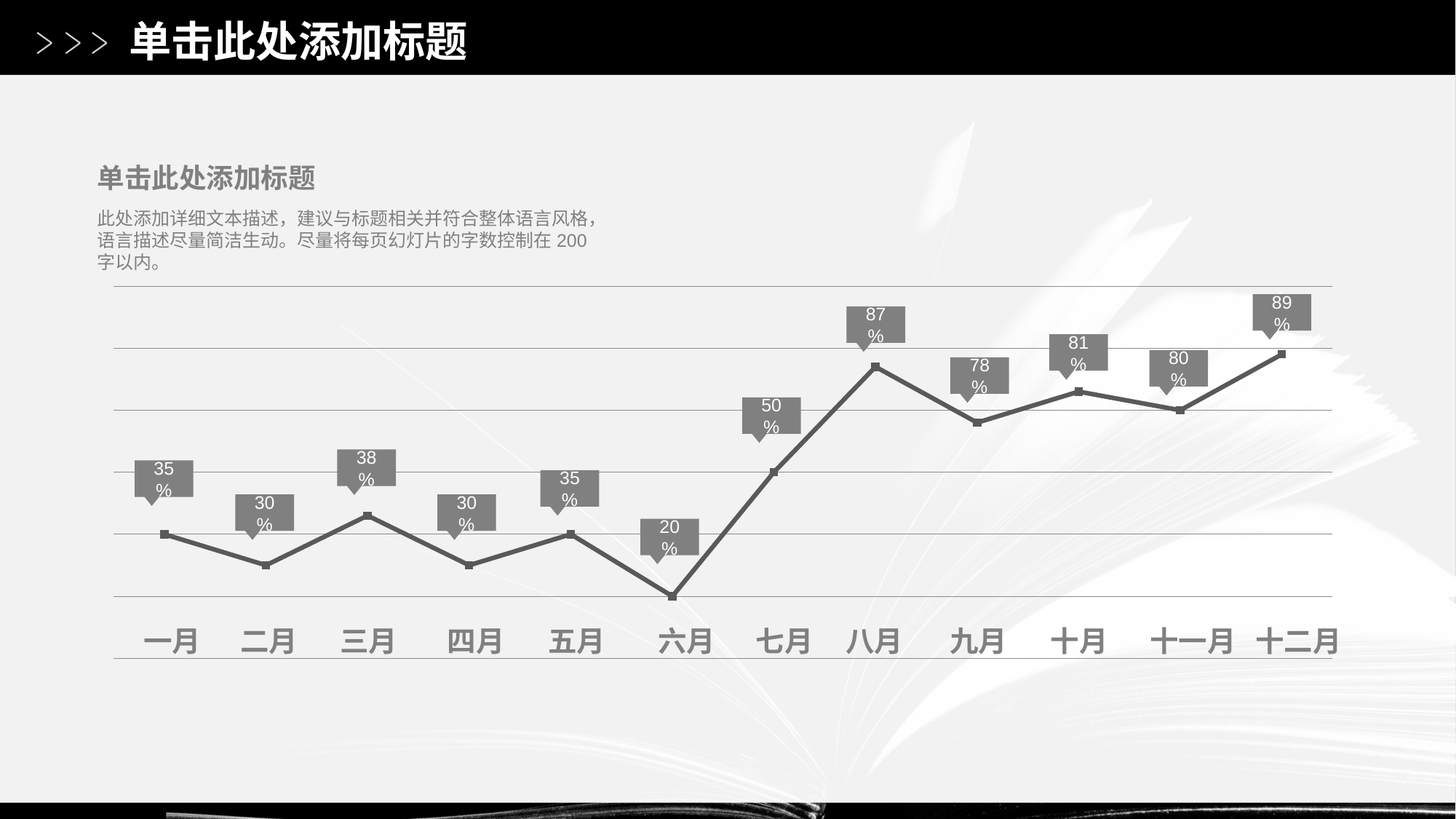

# 单击此处添加标题
单击此处添加标题

### Chart

| Category | 列1 |
|---|---|
| 一月 | 2.0 |
| 二月 | 1.5 |
| 三月 | 2.3 |
| 四月 | 1.5 |
| 五月 | 2.0 |
| 六月 | 1.0 |
| 七月 | 3.0 |
| 八月 | 4.7 |
| 九月 | 3.8 |
| 十月 | 4.3 |
| 十一月 | 4.0 |
| 十二月 | 4.9 |
此处添加详细文本描述，建议与标题相关并符合整体语言风格，语言描述尽量简洁生动。尽量将每页幻灯片的字数控制在200字以内。
89%
87%
81%
80%
78%
50%
38%
35%
35%
30%
30%
20%
一月
二月
三月
四月
五月
六月
七月
八月
九月
十月
十一月
十二月